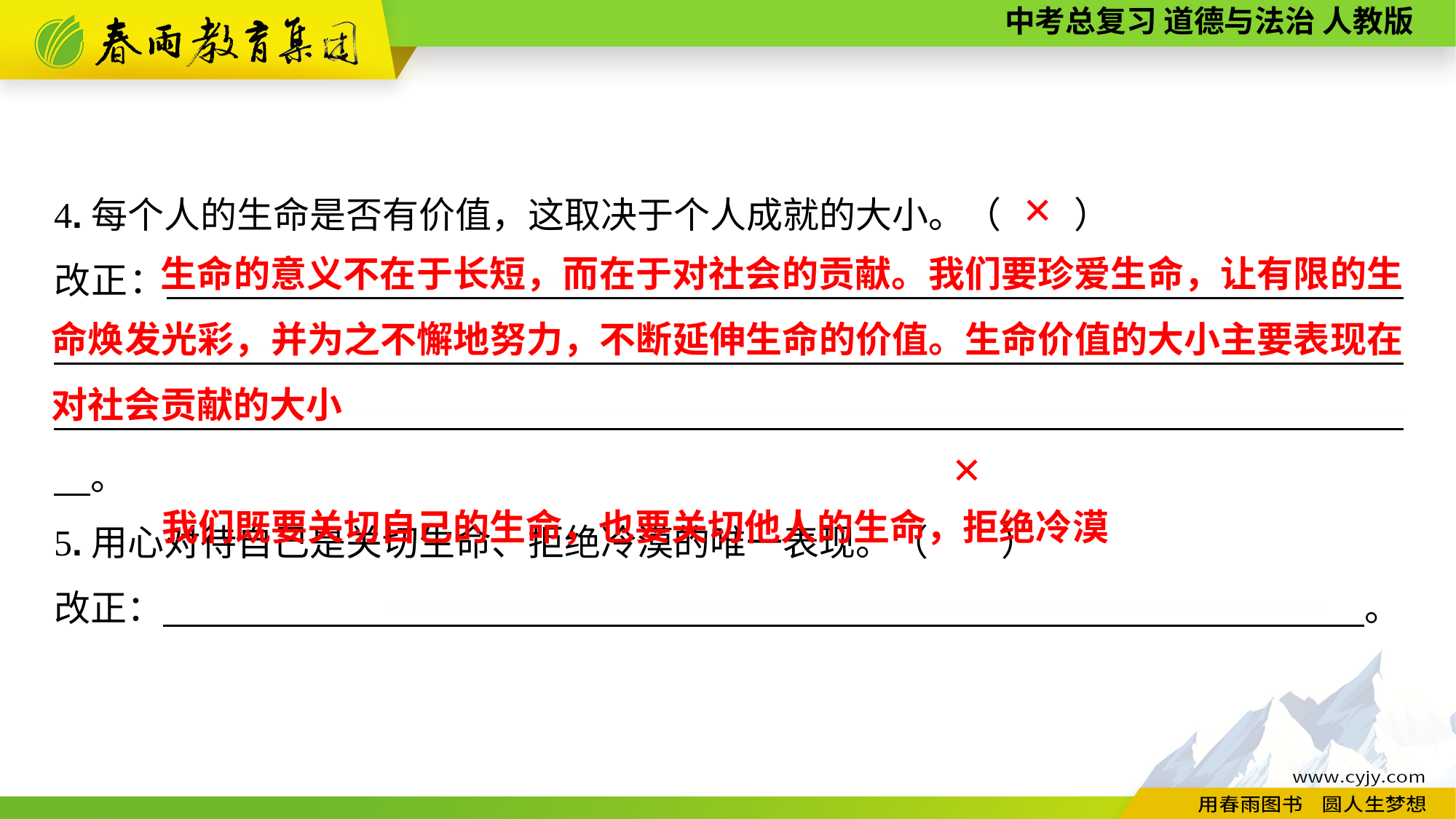

4.每个人的生命是否有价值，这取决于个人成就的大小。（　　）
改正：　　　　　　————————————————————————————————————————————————————————————————————————————————————————————————————　。
5.用心对待自己是关切生命、拒绝冷漠的唯一表现。（　　）
改正：　　　　　　——————————————————————————　。
✕
            生命的意义不在于长短，而在于对社会的贡献。我们要珍爱生命，让有限的生命焕发光彩，并为之不懈地努力，不断延伸生命的价值。生命价值的大小主要表现在对社会贡献的大小
✕
我们既要关切自己的生命，也要关切他人的生命，拒绝冷漠